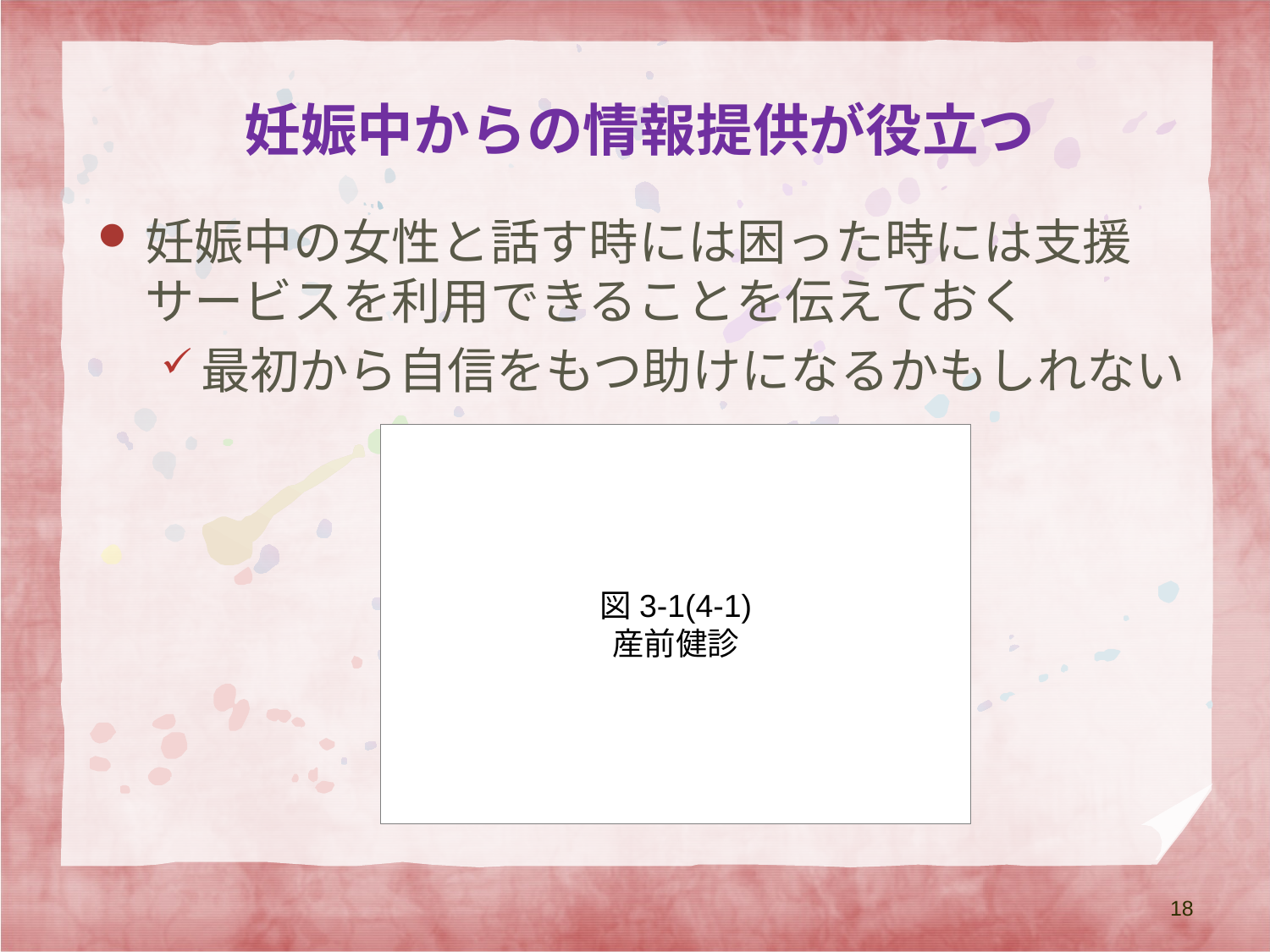

# 妊娠中からの情報提供が役立つ
妊娠中の女性と話す時には困った時には支援サービスを利用できることを伝えておく
最初から自信をもつ助けになるかもしれない

図3-1(4-1)
産前健診
18